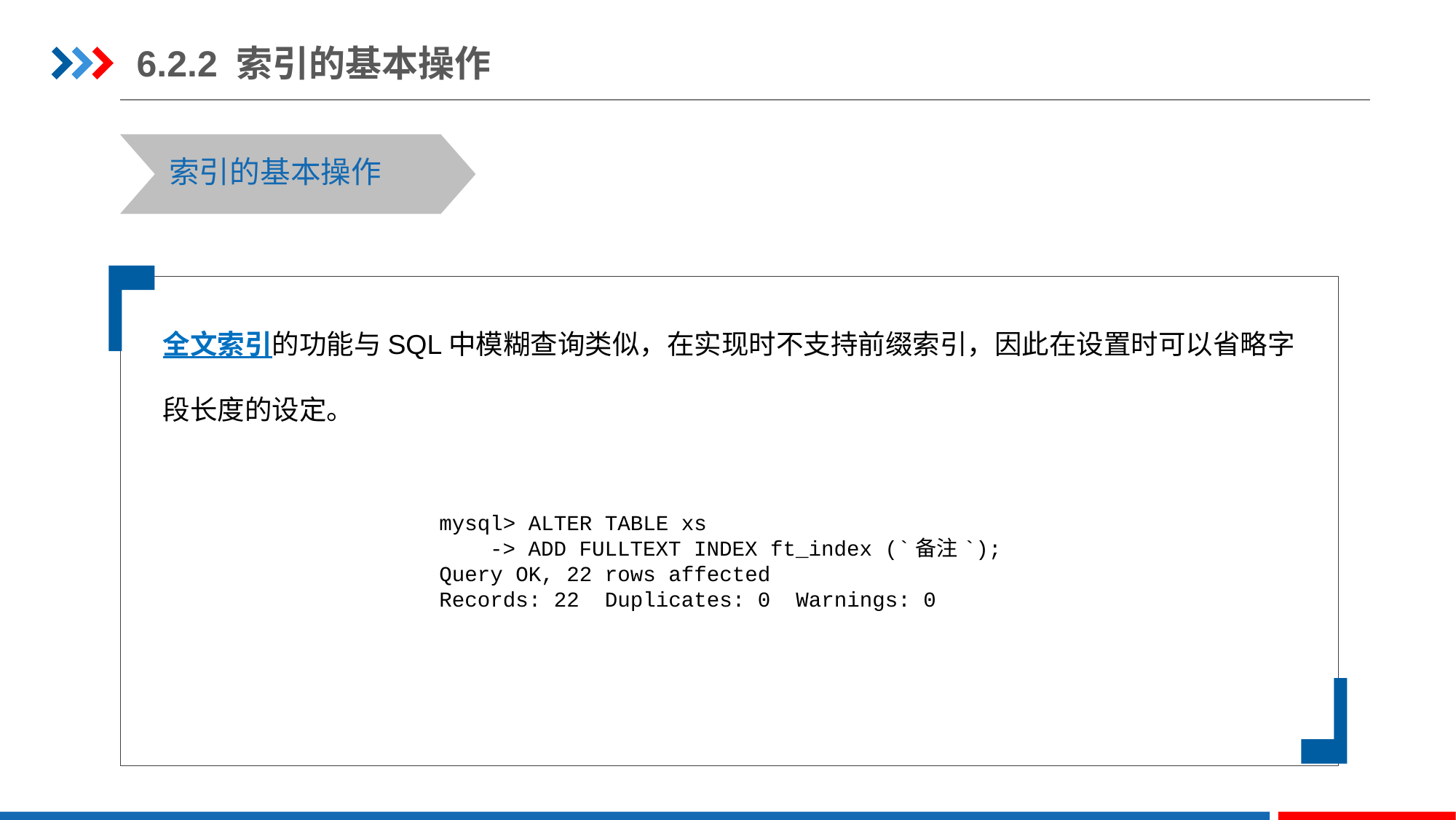

6.2.2 索引的基本操作

索引的基本操作

全文索引的功能与SQL中模糊查询类似，在实现时不支持前缀索引，因此在设置时可以省略字段长度的设定。
mysql> ALTER TABLE xs
    -> ADD FULLTEXT INDEX ft_index (`备注`);
Query OK, 22 rows affected
Records: 22  Duplicates: 0  Warnings: 0